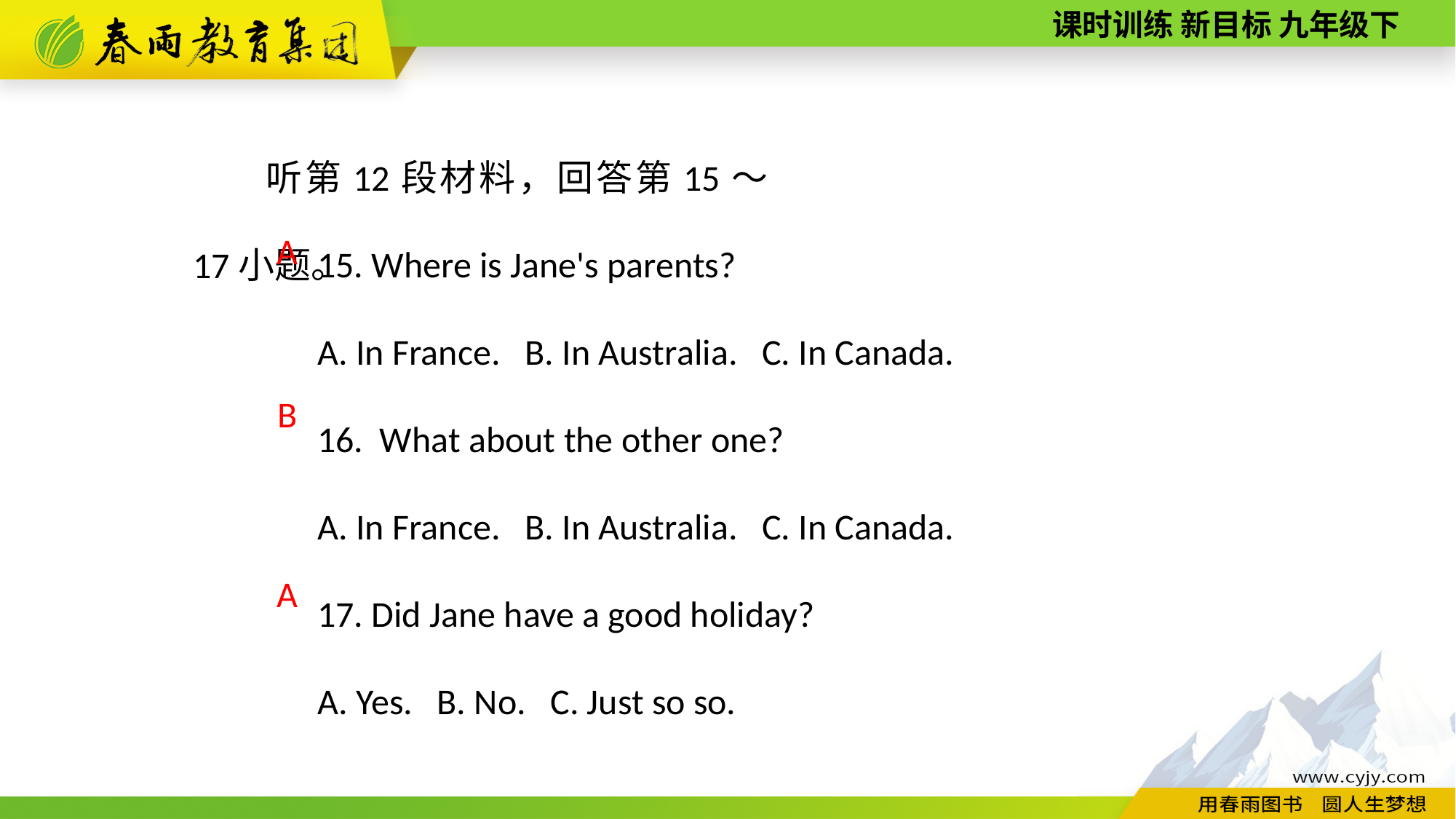

听第12段材料，回答第15～17小题。
15. Where is Jane's parents?
A. In France.   B. In Australia.   C. In Canada.
16.  What about the other one?
A. In France.   B. In Australia.   C. In Canada.
17. Did Jane have a good holiday?
A. Yes.   B. No.   C. Just so so.
A
B
A